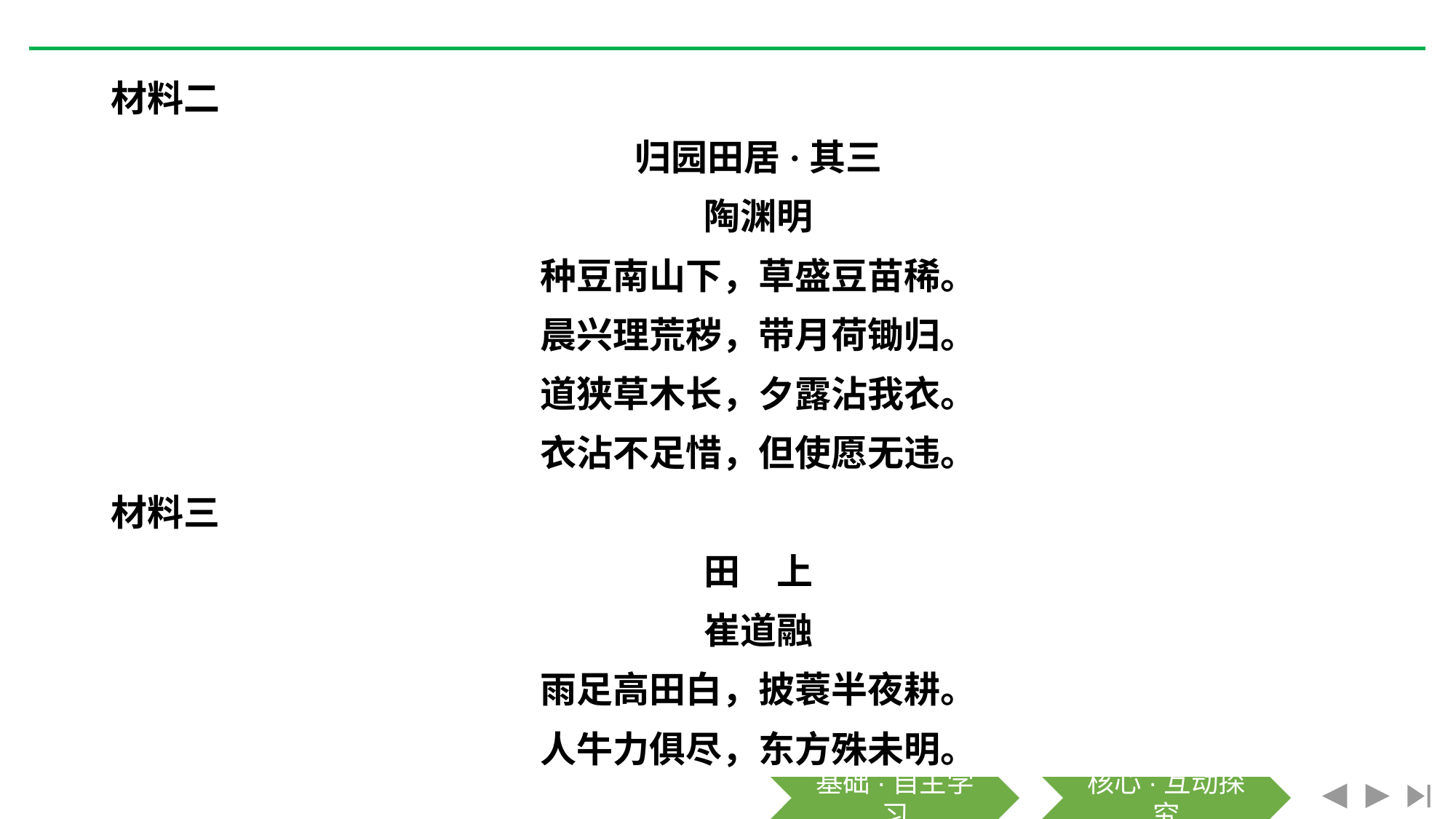

材料二
归园田居·其三
陶渊明
种豆南山下，草盛豆苗稀。
晨兴理荒秽，带月荷锄归。
道狭草木长，夕露沾我衣。
衣沾不足惜，但使愿无违。
材料三
田　上
崔道融
雨足高田白，披蓑半夜耕。
人牛力俱尽，东方殊未明。